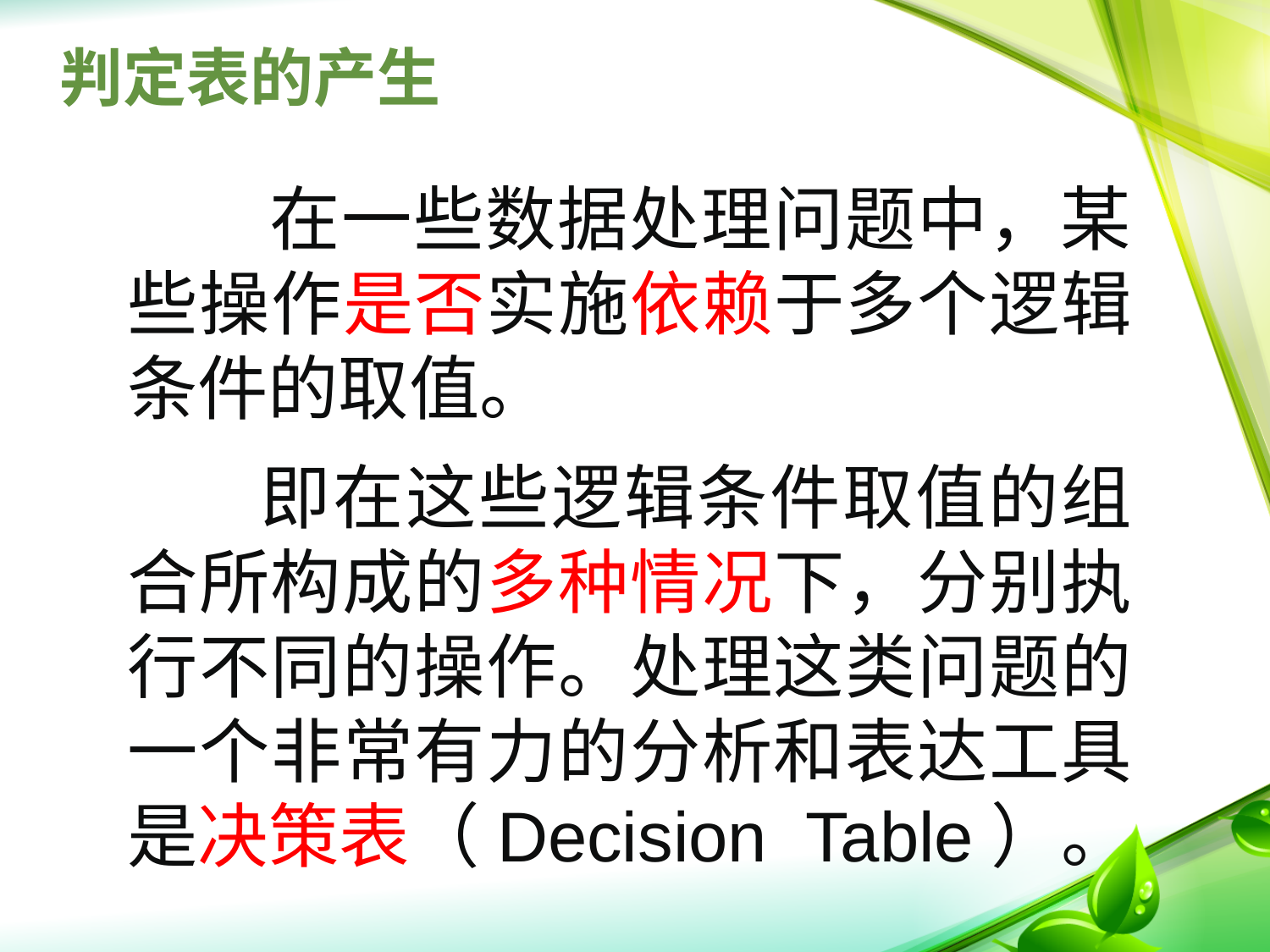

# 判定表的产生
          在一些数据处理问题中，某些操作是否实施依赖于多个逻辑条件的取值。
         即在这些逻辑条件取值的组合所构成的多种情况下，分别执行不同的操作。处理这类问题的一个非常有力的分析和表达工具是决策表（Decision  Table）。